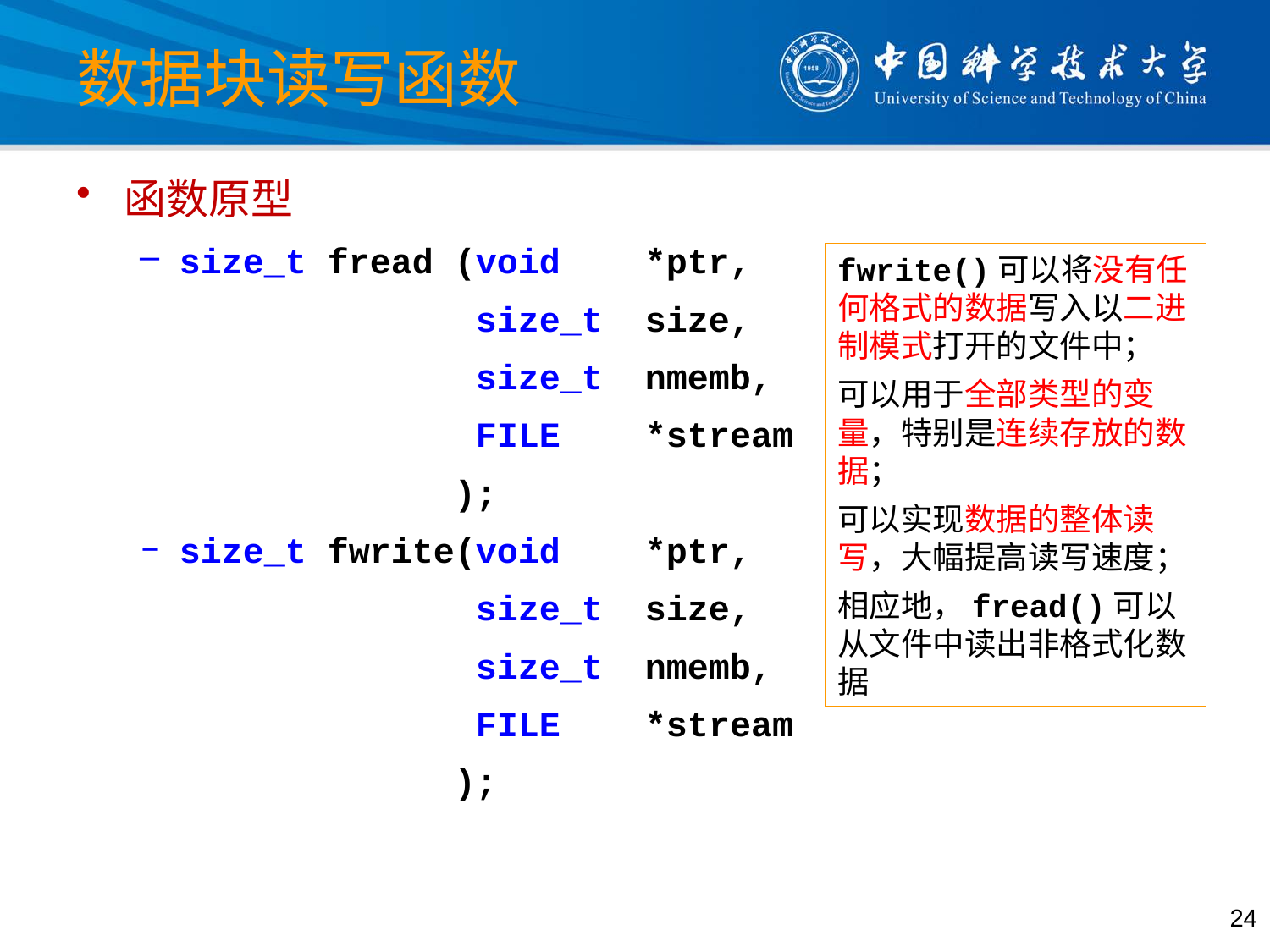

# 数据块读写函数
函数原型
size_t fread (void    *ptr,
              size_t  size,
              size_t  nmemb,
              FILE    *stream
             );
size_t fwrite(void    *ptr,
              size_t  size,
              size_t  nmemb,
              FILE    *stream
             );
fwrite()可以将没有任何格式的数据写入以二进制模式打开的文件中；
可以用于全部类型的变量，特别是连续存放的数据；
可以实现数据的整体读写，大幅提高读写速度；
相应地，fread()可以从文件中读出非格式化数据
24